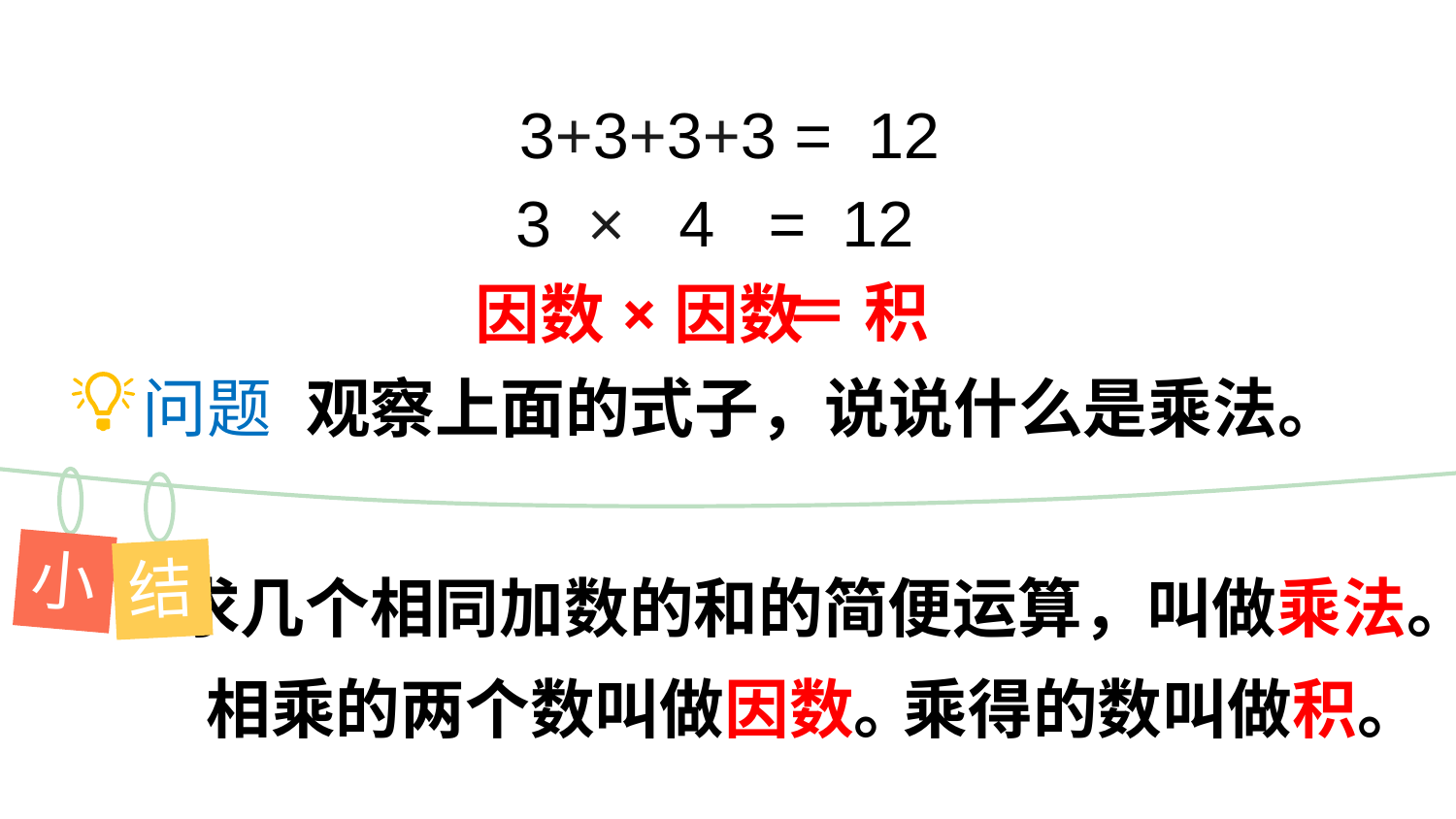

3+3+3+3 =  12
  3  ×   4   =  12
＝ 积
因数×因数
观察上面的式子，说说什么是乘法。
问题

小
结
    求几个相同加数的和的简便运算，叫做乘法。
相乘的两个数叫做因数。
乘得的数叫做积。